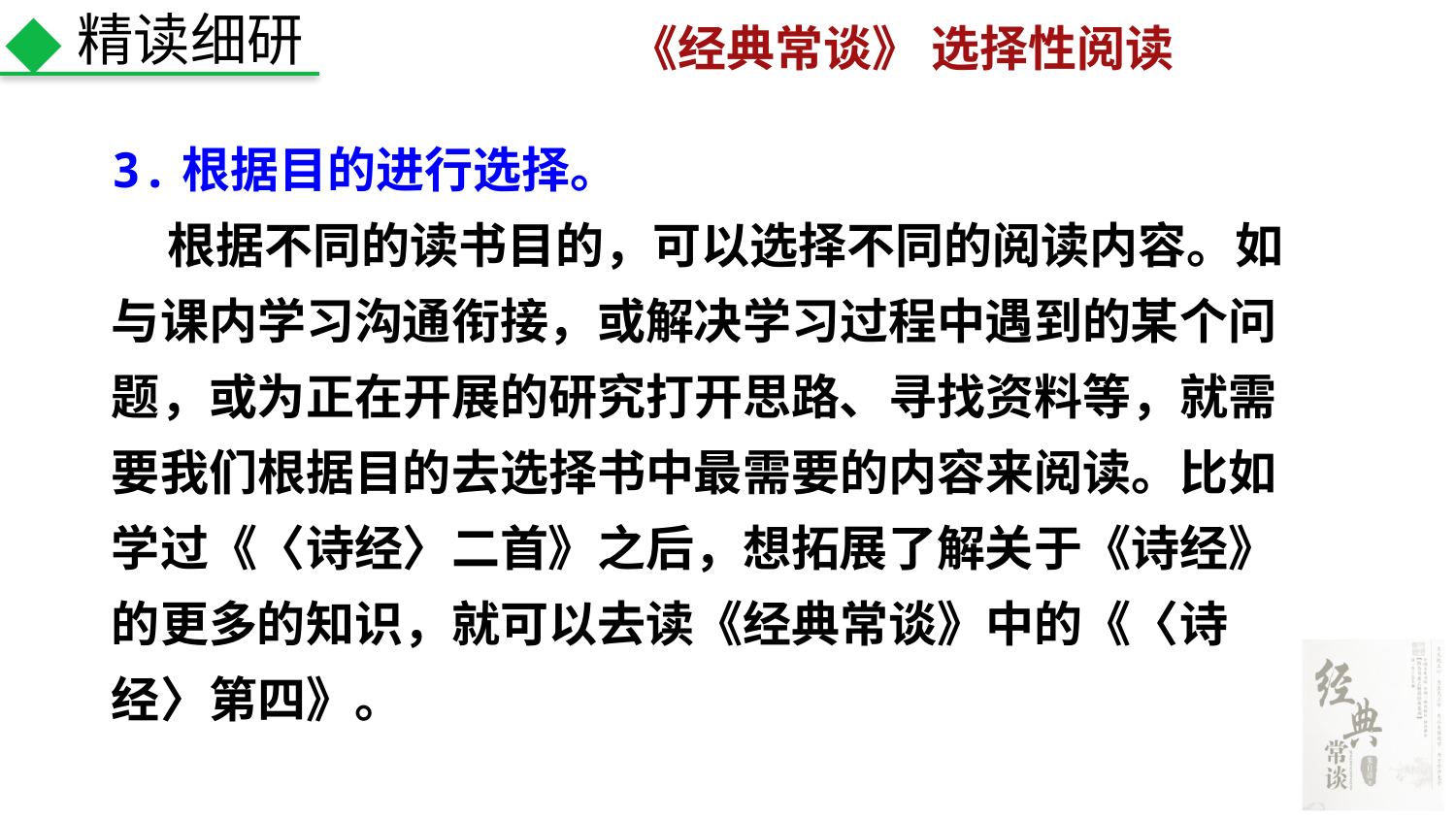

精读细研

3.根据目的进行选择。
    根据不同的读书目的，可以选择不同的阅读内容。如与课内学习沟通衔接，或解决学习过程中遇到的某个问题，或为正在开展的研究打开思路、寻找资料等，就需要我们根据目的去选择书中最需要的内容来阅读。比如学过《〈诗经〉二首》之后，想拓展了解关于《诗经》的更多的知识，就可以去读《经典常谈》中的《〈诗经〉第四》。